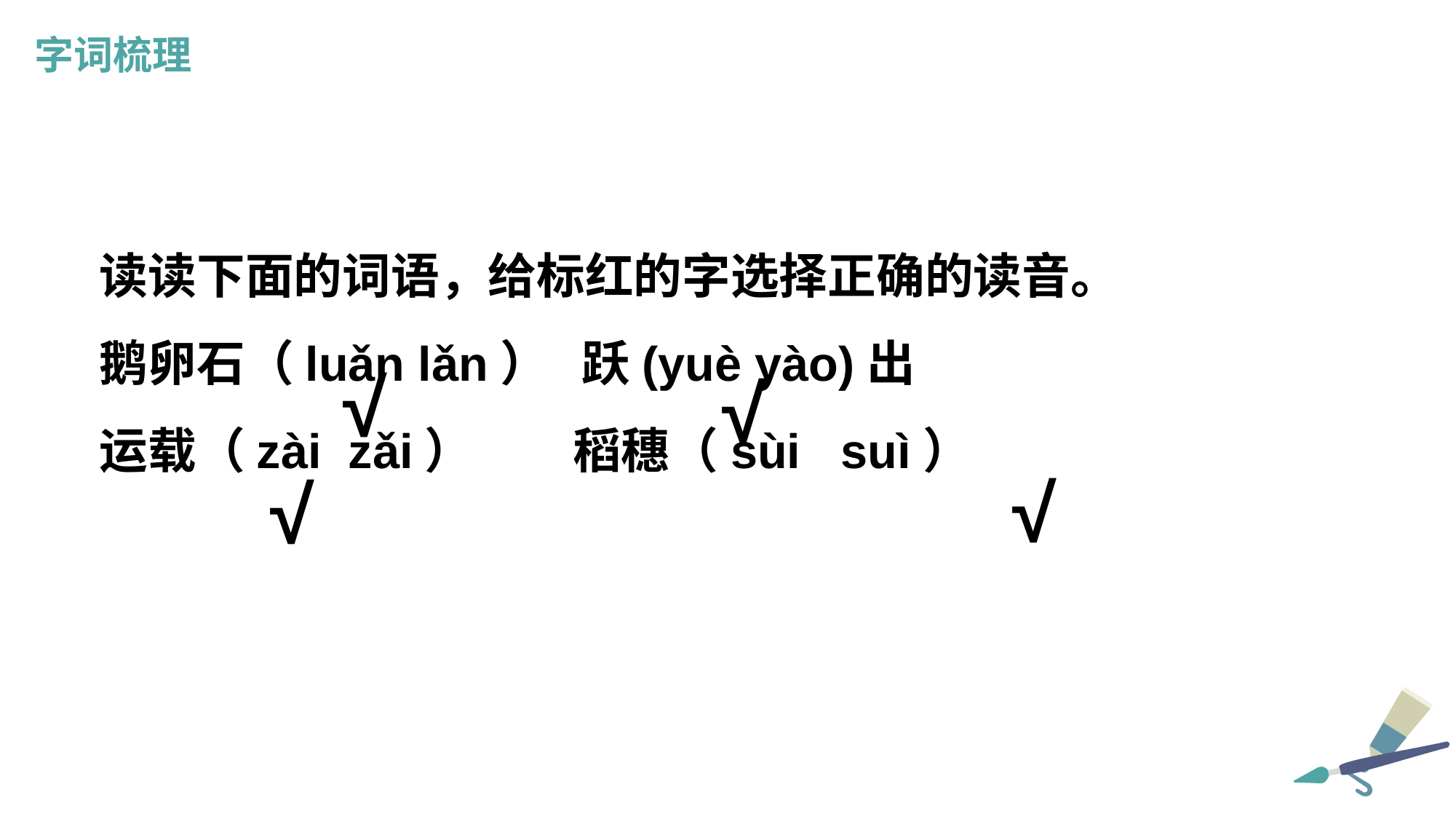

字词梳理
读读下面的词语，给标红的字选择正确的读音。
鹅卵石（luǎn lǎn）   跃(yuè yào)出
运载（zài  zǎi）         稻穗（sùi   suì）
√
√
√
√